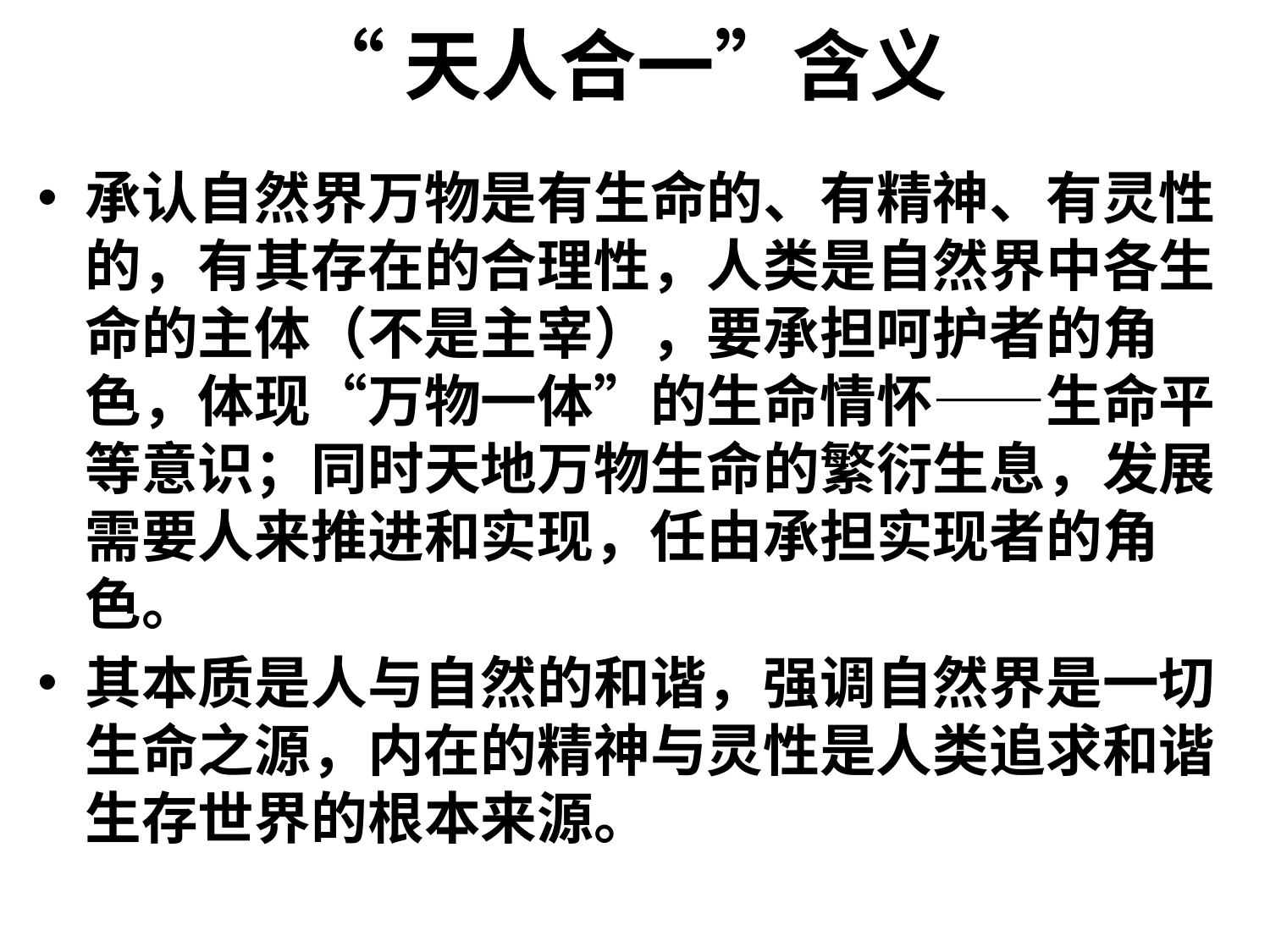

# “天人合一”含义
承认自然界万物是有生命的、有精神、有灵性的，有其存在的合理性，人类是自然界中各生命的主体（不是主宰），要承担呵护者的角色，体现“万物一体”的生命情怀——生命平等意识；同时天地万物生命的繁衍生息，发展需要人来推进和实现，任由承担实现者的角色。
其本质是人与自然的和谐，强调自然界是一切生命之源，内在的精神与灵性是人类追求和谐生存世界的根本来源。